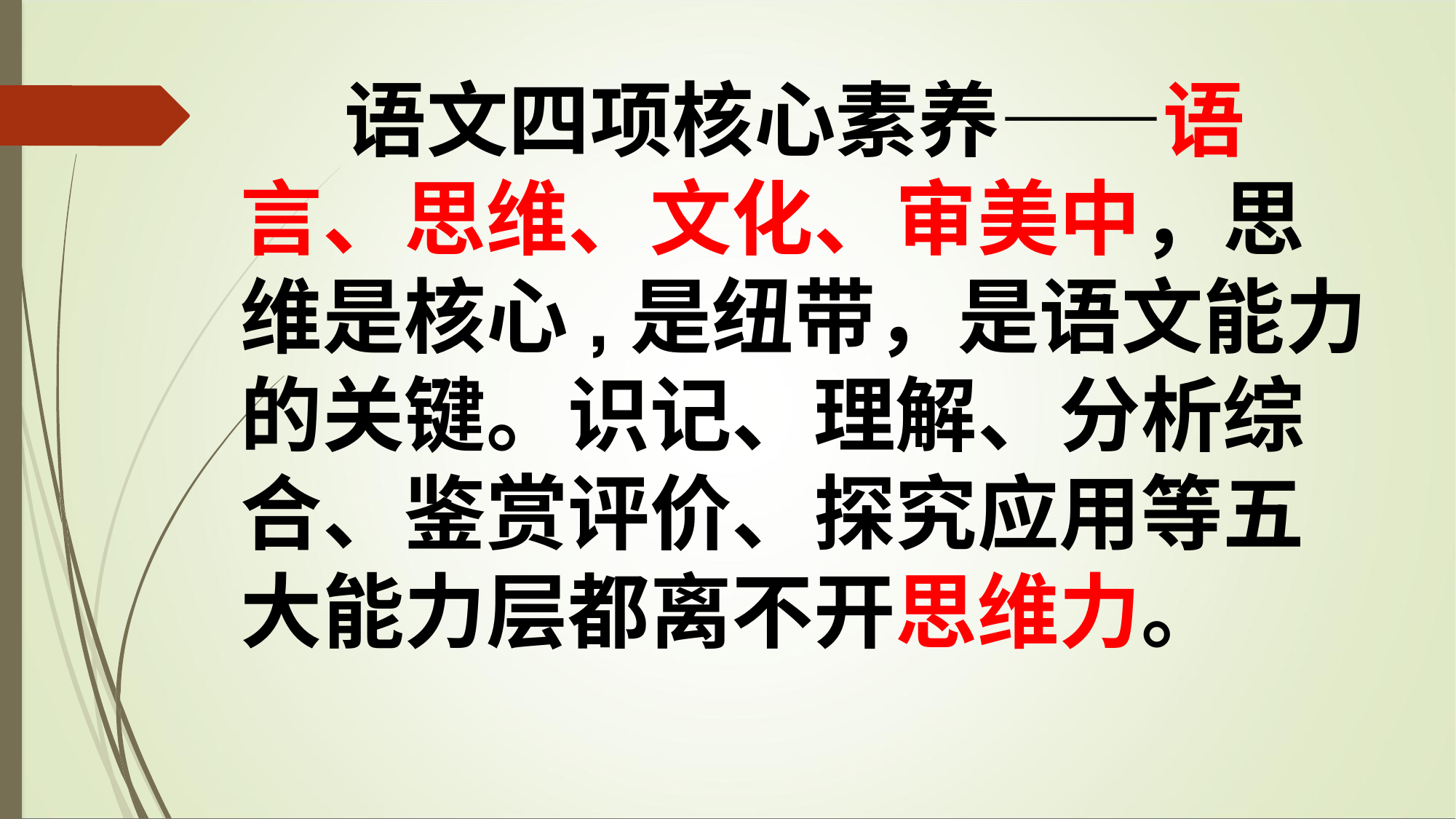

语文四项核心素养——语言、思维、文化、审美中，思维是核心,是纽带，是语文能力的关键。识记、理解、分析综合、鉴赏评价、探究应用等五大能力层都离不开思维力。